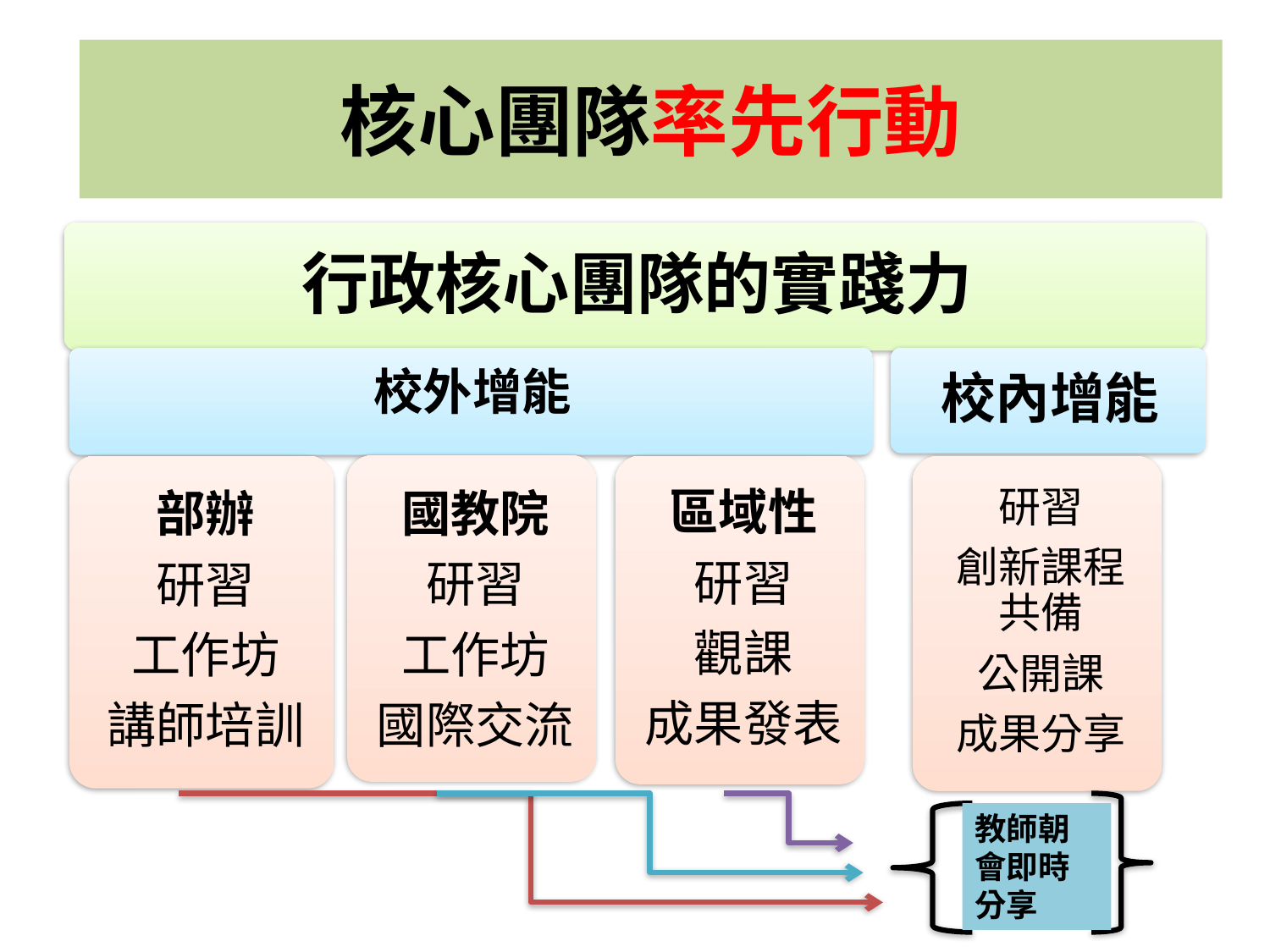

# 核心團隊率先行動
行政核心團隊的實踐力
校外增能

部辦
研習
工作坊
講師培訓

國教院
研習
工作坊
國際交流

區域性
研習
觀課
成果發表
校內增能

研習
創新課程共備
公開課
成果分享

教師朝會即時分享